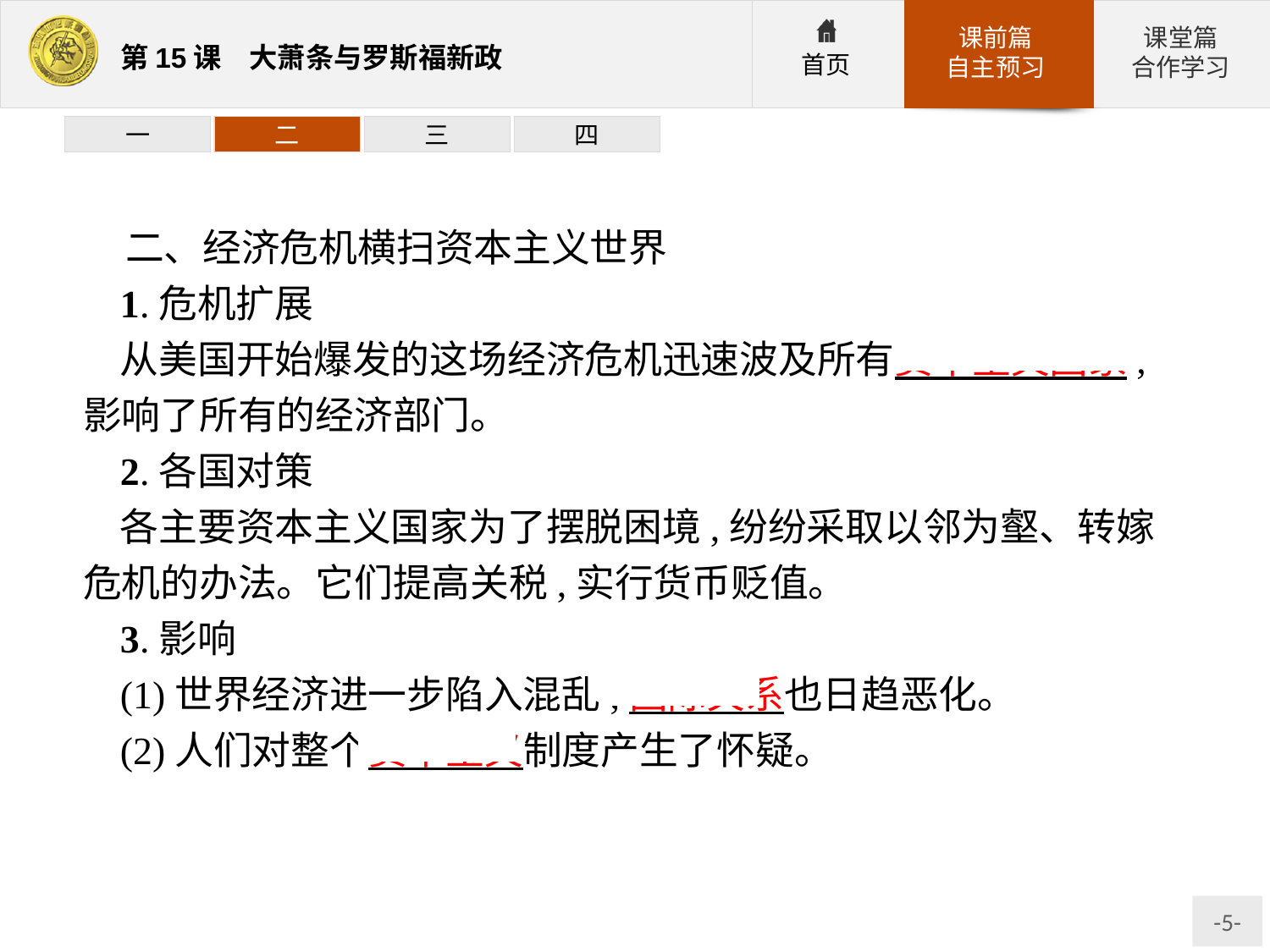

一
二
三
四
二、经济危机横扫资本主义世界
1.危机扩展
从美国开始爆发的这场经济危机迅速波及所有资本主义国家,影响了所有的经济部门。
2.各国对策
各主要资本主义国家为了摆脱困境,纷纷采取以邻为壑、转嫁危机的办法。它们提高关税,实行货币贬值。
3.影响
(1)世界经济进一步陷入混乱,国际关系也日趋恶化。
(2)人们对整个资本主义制度产生了怀疑。